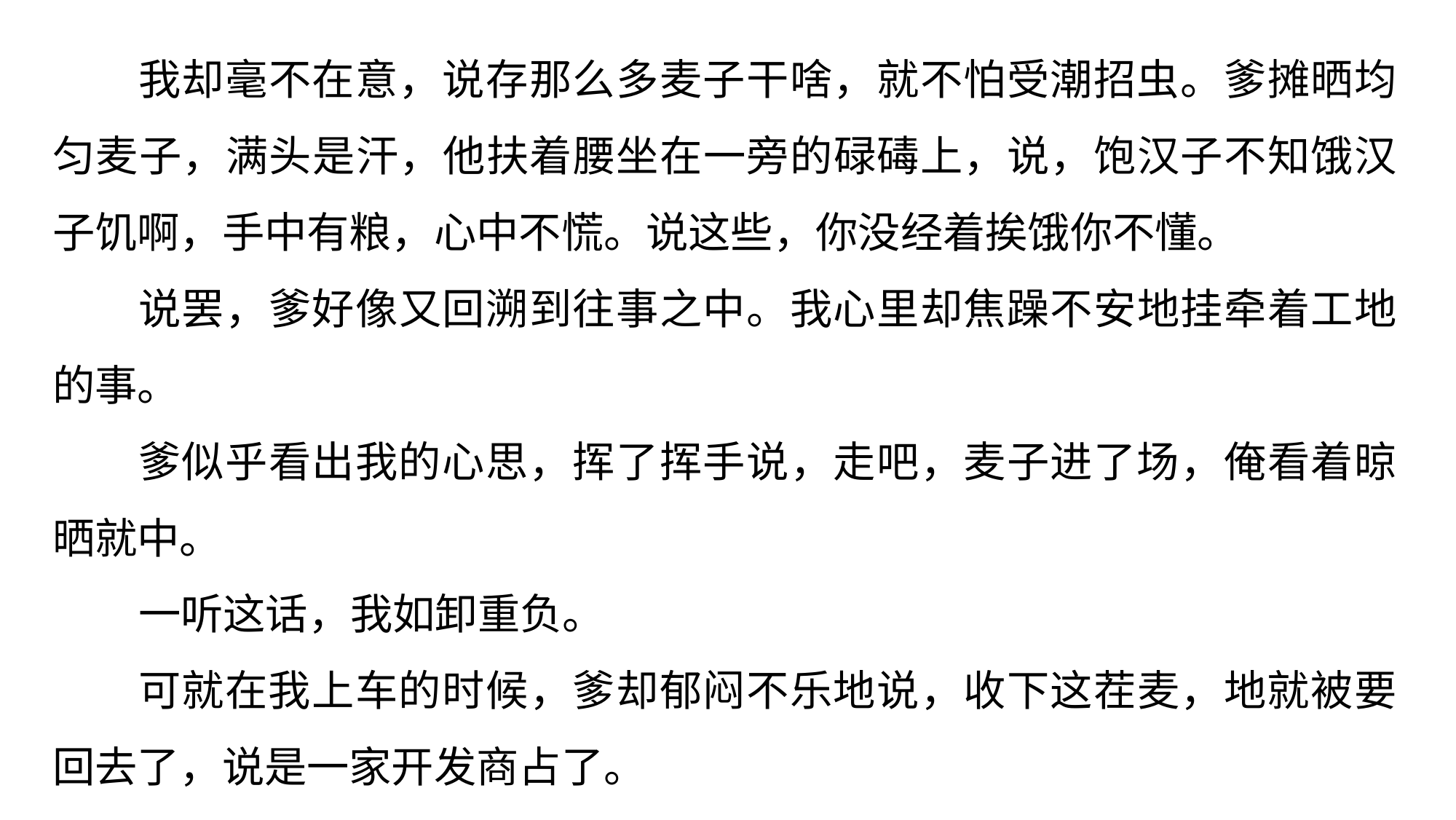

我却毫不在意，说存那么多麦子干啥，就不怕受潮招虫。爹摊晒均匀麦子，满头是汗，他扶着腰坐在一旁的碌碡上，说，饱汉子不知饿汉子饥啊，手中有粮，心中不慌。说这些，你没经着挨饿你不懂。
说罢，爹好像又回溯到往事之中。我心里却焦躁不安地挂牵着工地的事。
爹似乎看出我的心思，挥了挥手说，走吧，麦子进了场，俺看着晾晒就中。
一听这话，我如卸重负。
可就在我上车的时候，爹却郁闷不乐地说，收下这茬麦，地就被要回去了，说是一家开发商占了。